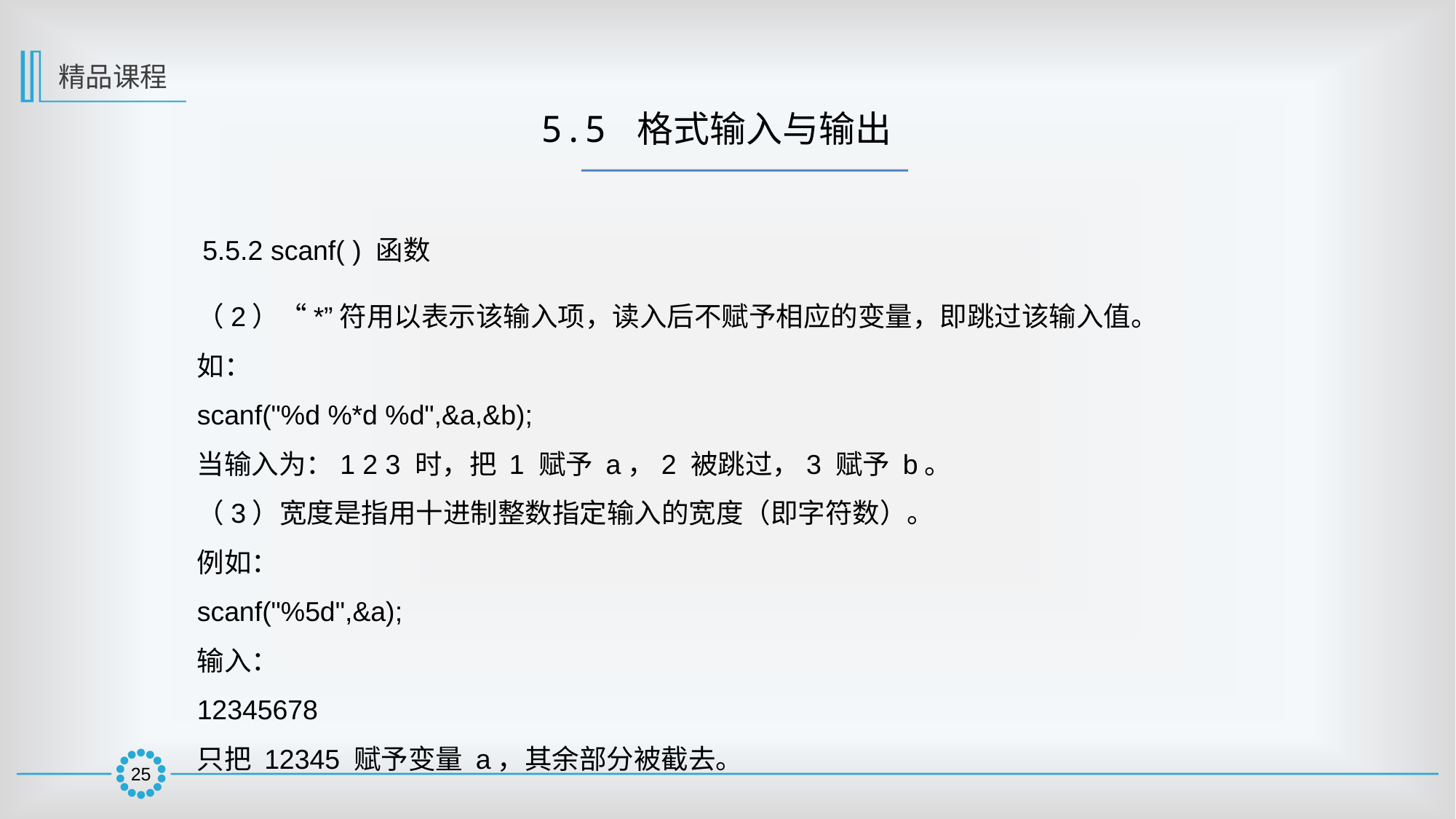

精品课程
5.5 格式输入与输出

5.5.2 scanf( ) 函数
（2）“*”符用以表示该输入项，读入后不赋予相应的变量，即跳过该输入值。
如：
scanf("%d %*d %d",&a,&b);
当输入为：1 2 3 时，把 1 赋予 a，2 被跳过，3 赋予 b。
（3）宽度是指用十进制整数指定输入的宽度（即字符数）。
例如：
scanf("%5d",&a);
输入：
12345678
只把 12345 赋予变量 a，其余部分被截去。

25